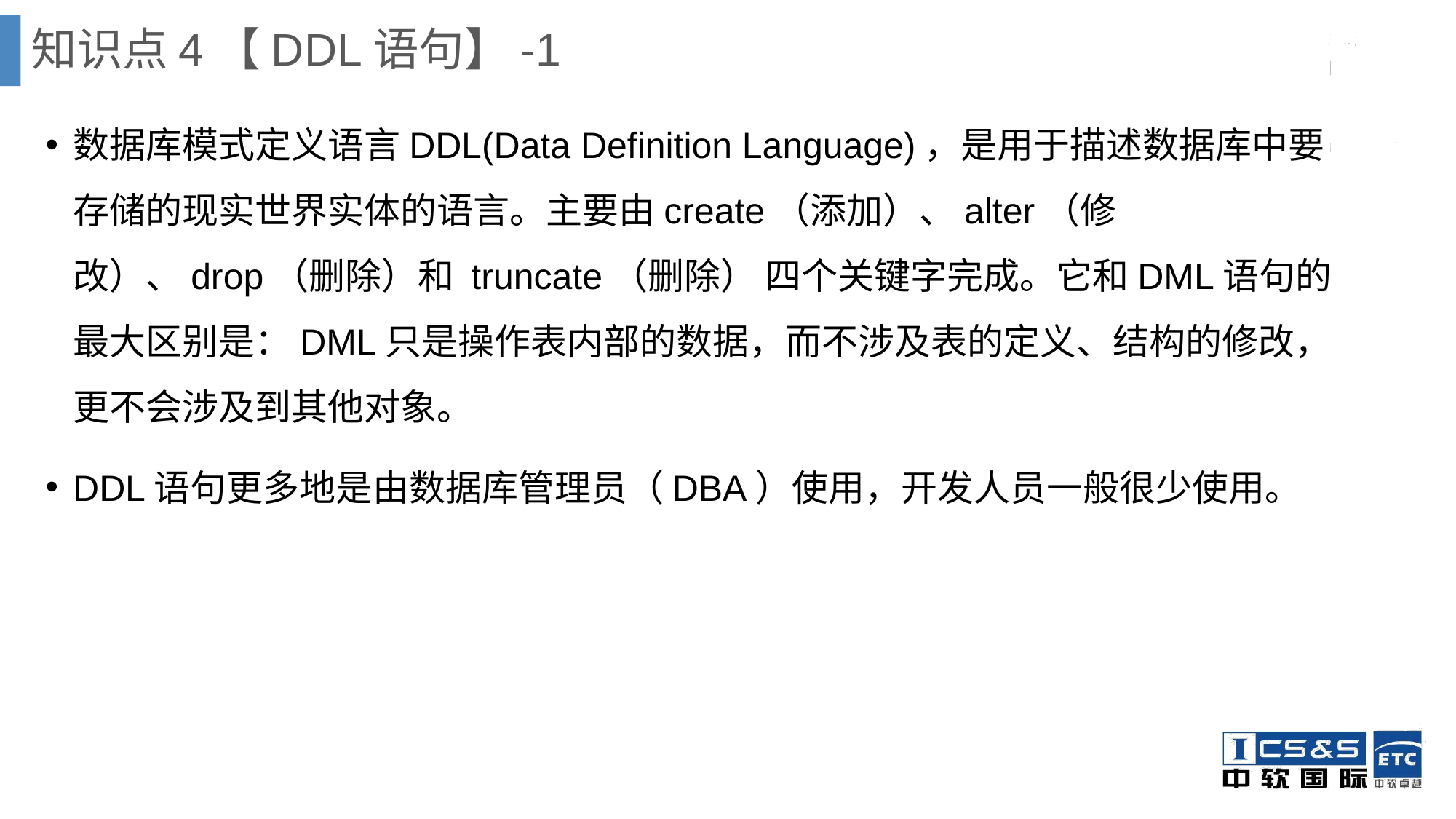

知识点4【DDL语句】-1
数据库模式定义语言DDL(Data Definition Language)，是用于描述数据库中要存储的现实世界实体的语言。主要由create（添加）、alter（修改）、drop（删除）和 truncate（删除） 四个关键字完成。它和DML语句的最大区别是：DML只是操作表内部的数据，而不涉及表的定义、结构的修改，更不会涉及到其他对象。
DDL语句更多地是由数据库管理员（DBA）使用，开发人员一般很少使用。